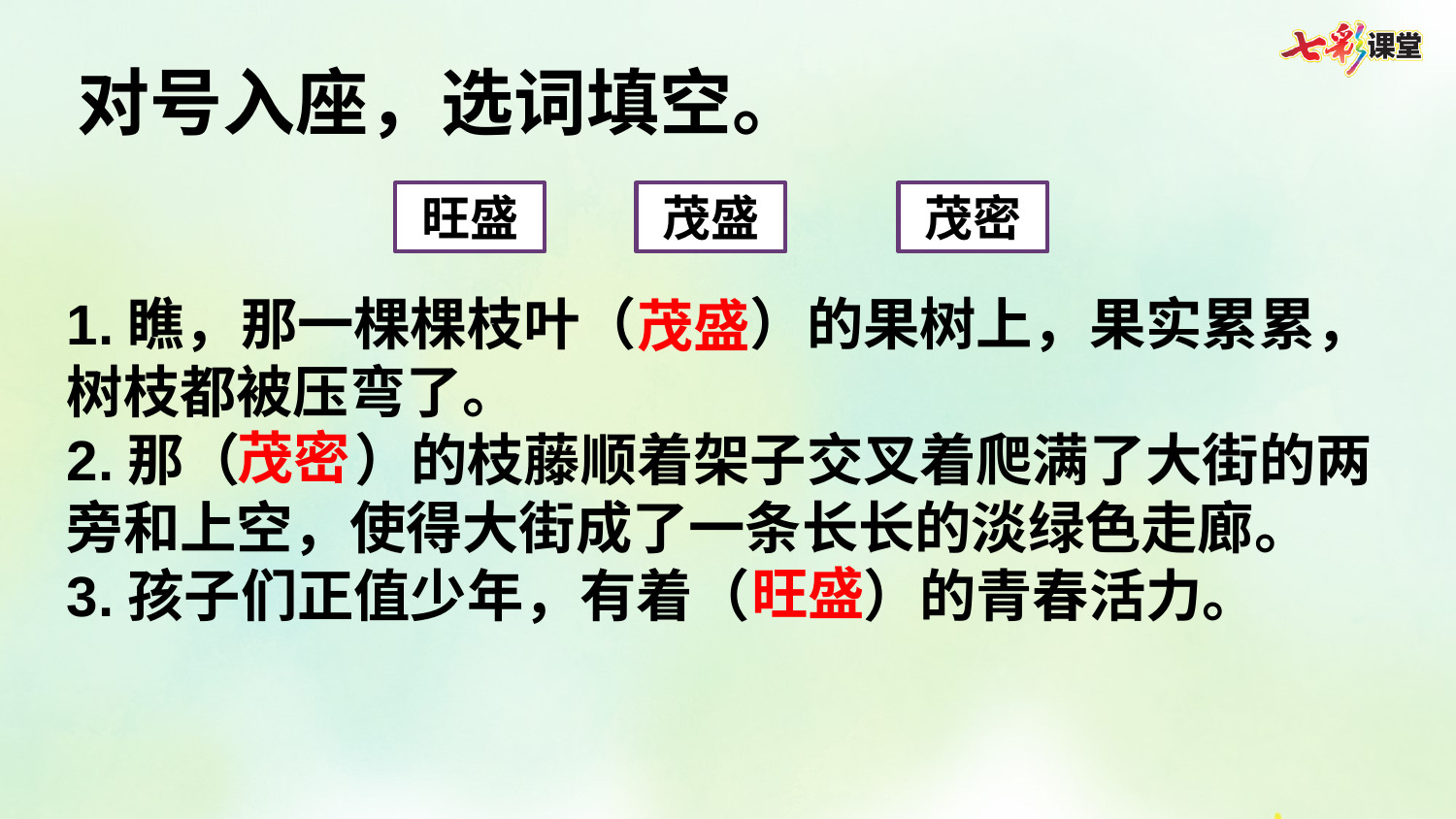

对号入座，选词填空。
旺盛
茂盛
茂密
1.瞧，那一棵棵枝叶（    ）的果树上，果实累累，树枝都被压弯了。
2.那（    ）的枝藤顺着架子交叉着爬满了大街的两旁和上空，使得大街成了一条长长的淡绿色走廊。
3.孩子们正值少年，有着（    ）的青春活力。
茂盛
茂密
旺盛